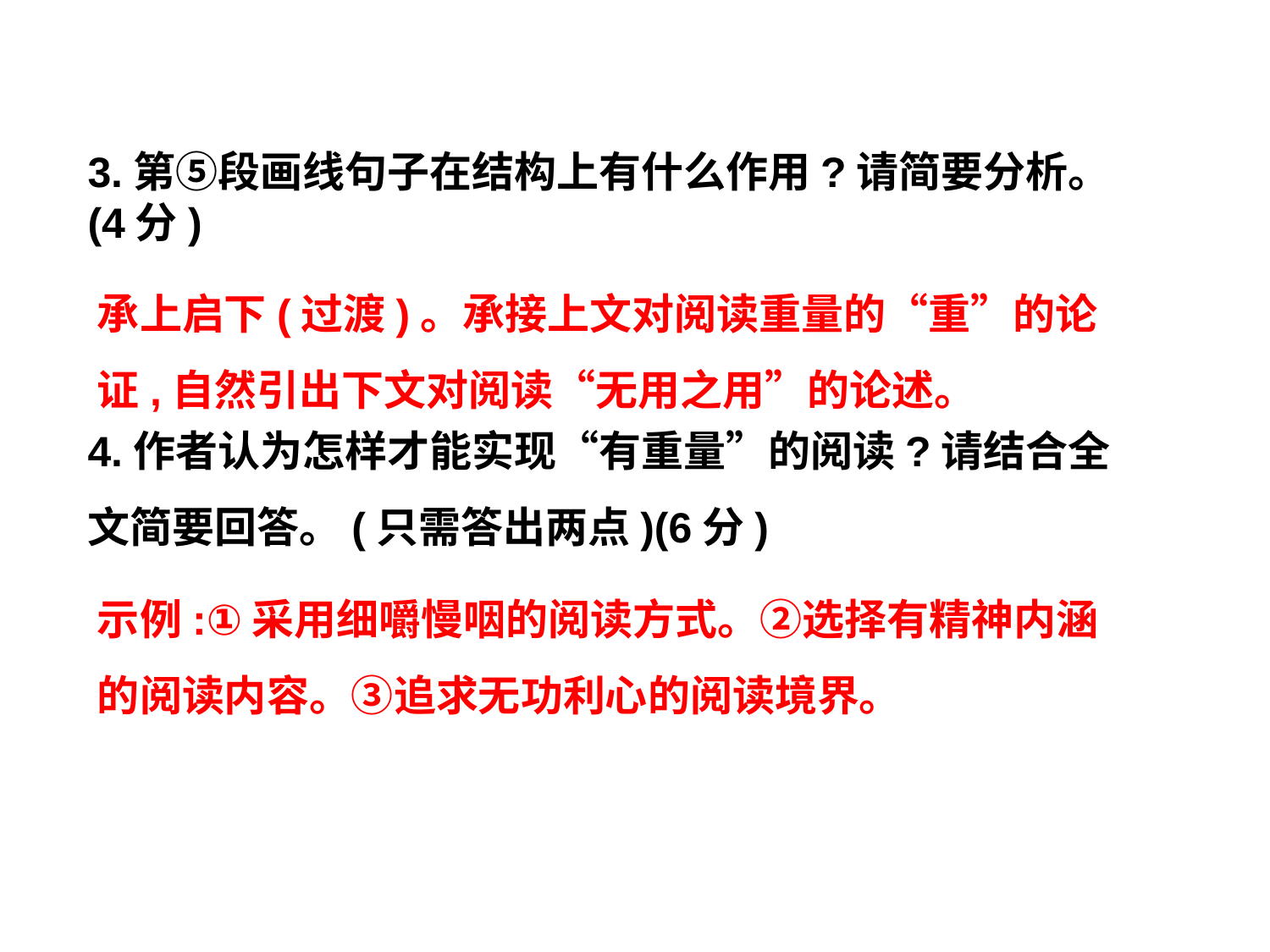

3.第⑤段画线句子在结构上有什么作用?请简要分析。
(4分)

4.作者认为怎样才能实现“有重量”的阅读?请结合全文简要回答。(只需答出两点)(6分)

承上启下(过渡)。承接上文对阅读重量的“重”的论证,自然引出下文对阅读“无用之用”的论述。

示例:①采用细嚼慢咽的阅读方式。②选择有精神内涵的阅读内容。③追求无功利心的阅读境界。